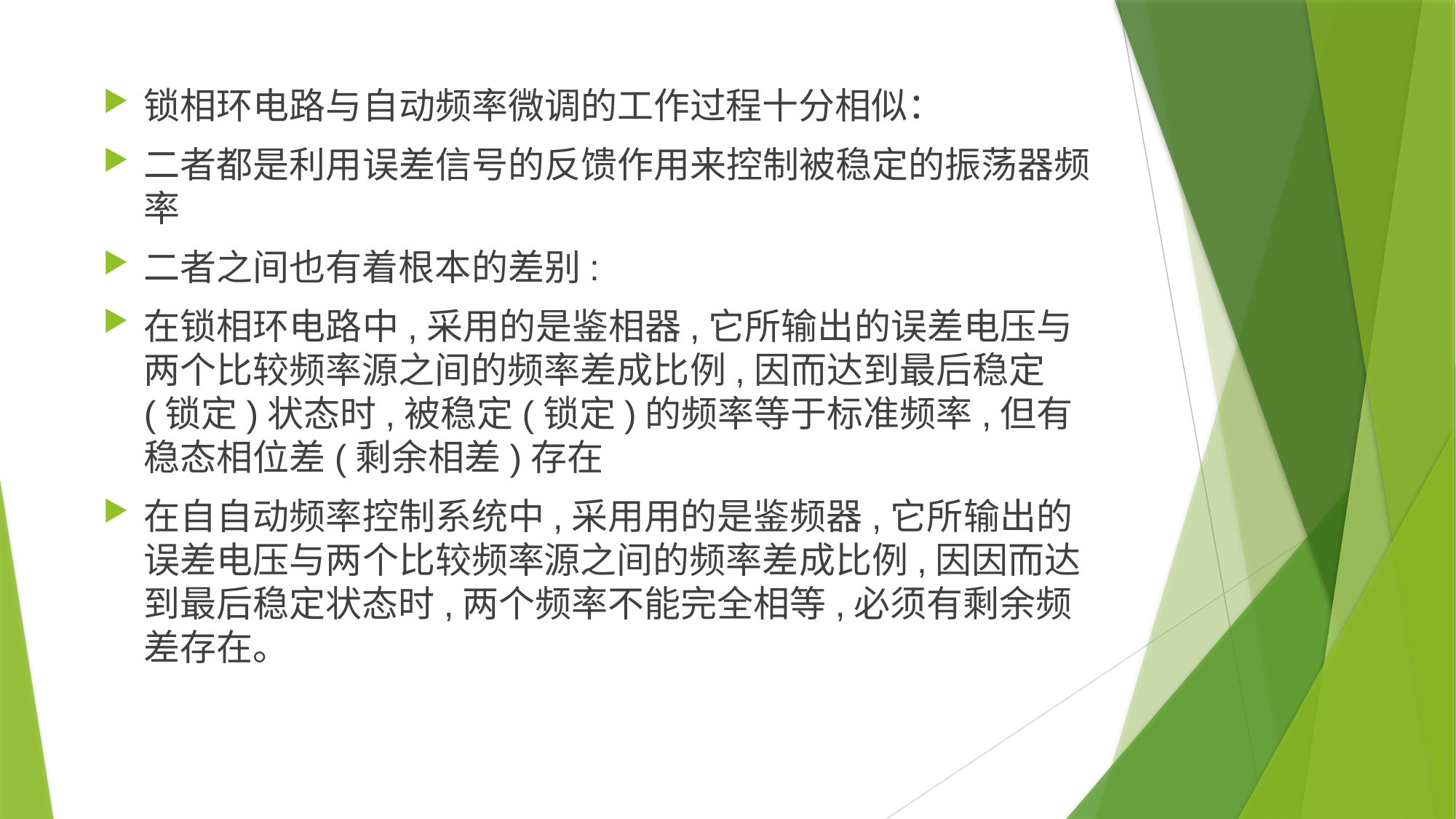

锁相环电路与自动频率微调的工作过程十分相似：
二者都是利用误差信号的反馈作用来控制被稳定的振荡器频率
二者之间也有着根本的差别:
在锁相环电路中,采用的是鉴相器,它所输出的误差电压与两个比较频率源之间的频率差成比例,因而达到最后稳定(锁定)状态时,被稳定(锁定)的频率等于标准频率,但有稳态相位差(剩余相差)存在
在自自动频率控制系统中,采用用的是鉴频器,它所输出的误差电压与两个比较频率源之间的频率差成比例,因因而达到最后稳定状态时,两个频率不能完全相等,必须有剩余频差存在。